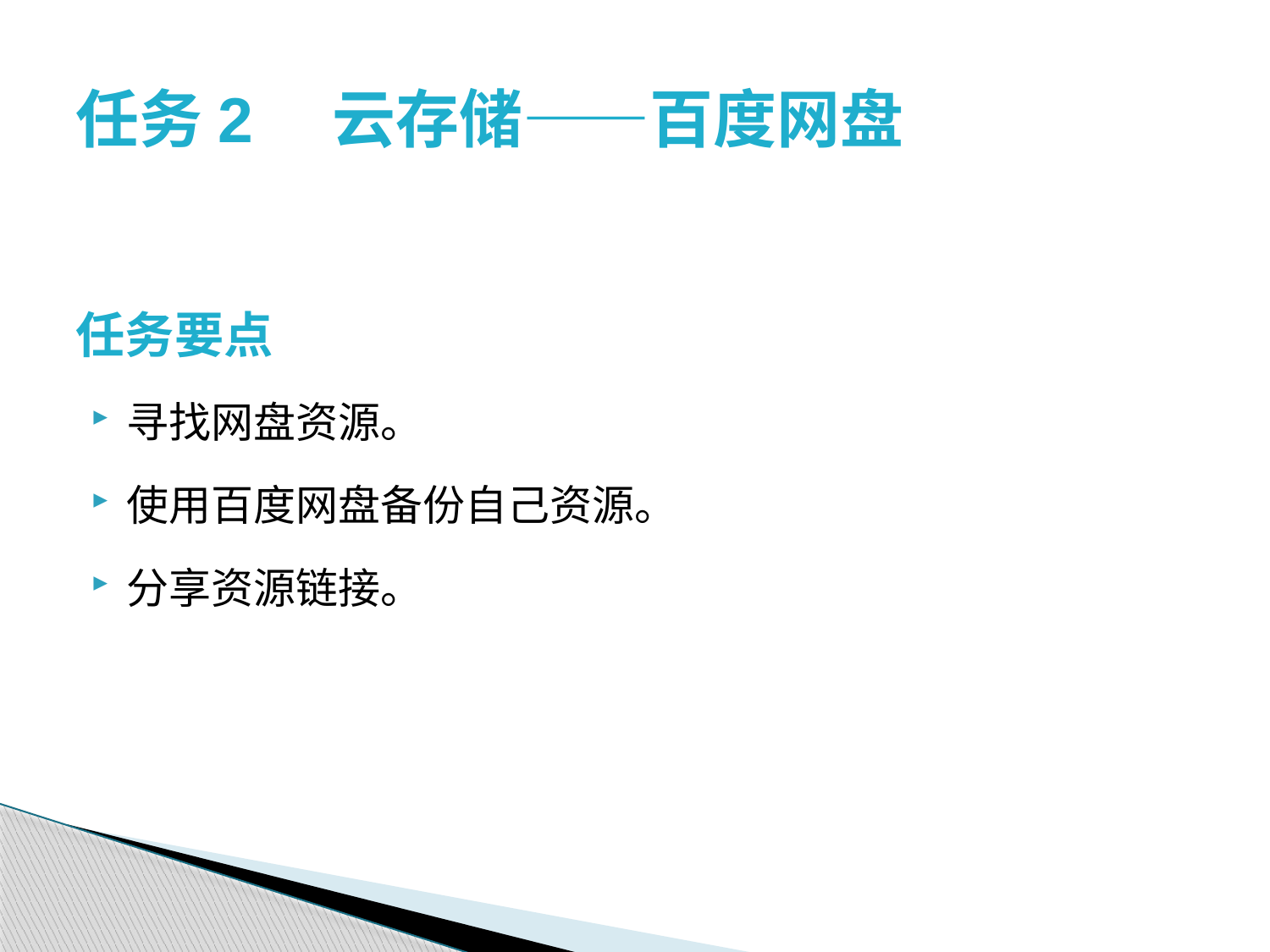

# 任务2　云存储——百度网盘
任务要点
寻找网盘资源。
使用百度网盘备份自己资源。
分享资源链接。